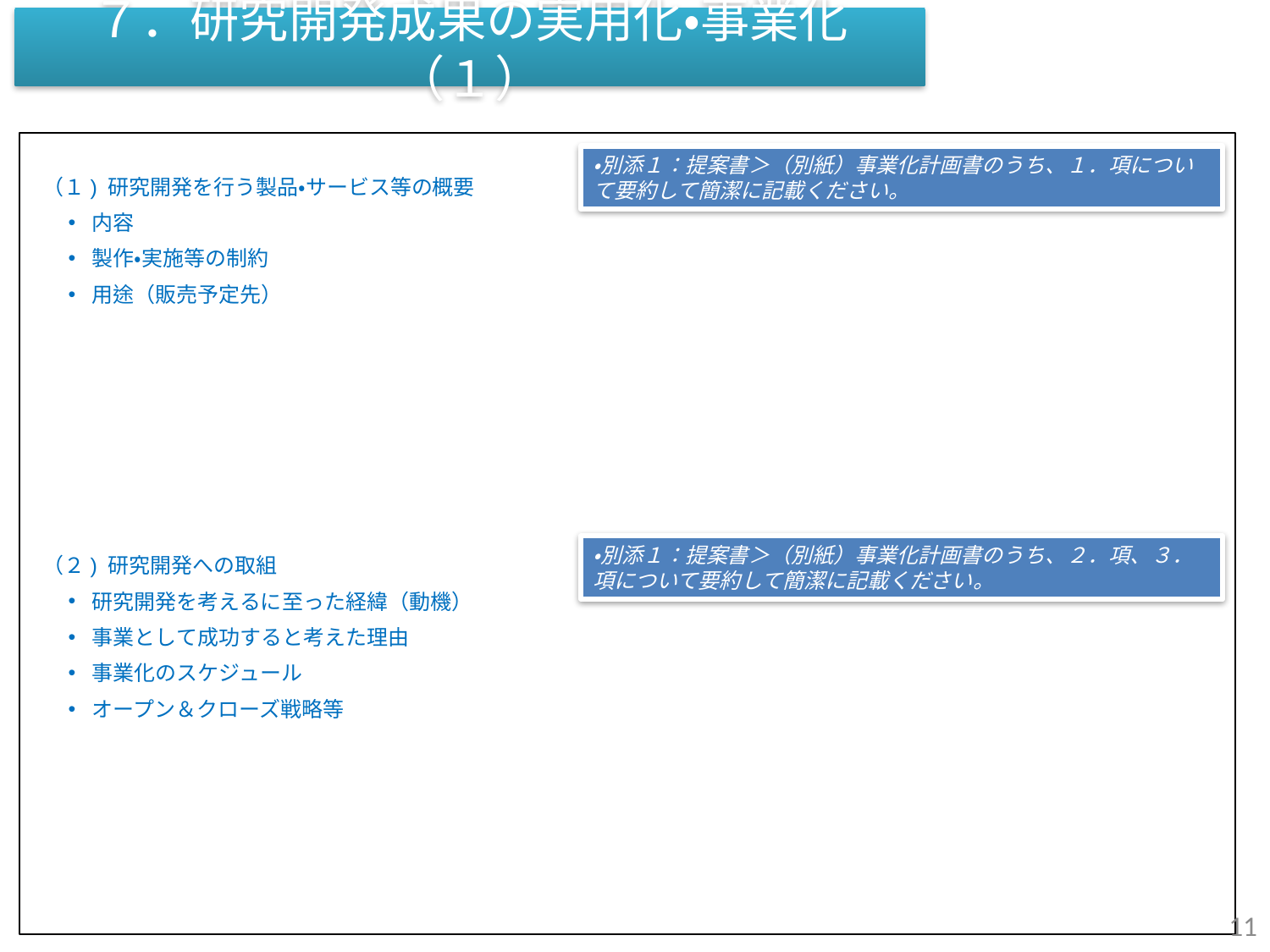

７．研究開発成果の実用化・事業化（１）

・別添１：提案書＞（別紙）事業化計画書のうち、１．項について要約して簡潔に記載ください。
（１) 研究開発を行う製品・サービス等の概要
内容
製作・実施等の制約
用途（販売予定先）
・別添１：提案書＞（別紙）事業化計画書のうち、２．項、３．項について要約して簡潔に記載ください。
（２) 研究開発への取組
研究開発を考えるに至った経緯（動機）
事業として成功すると考えた理由
事業化のスケジュール
オープン＆クローズ戦略等
11